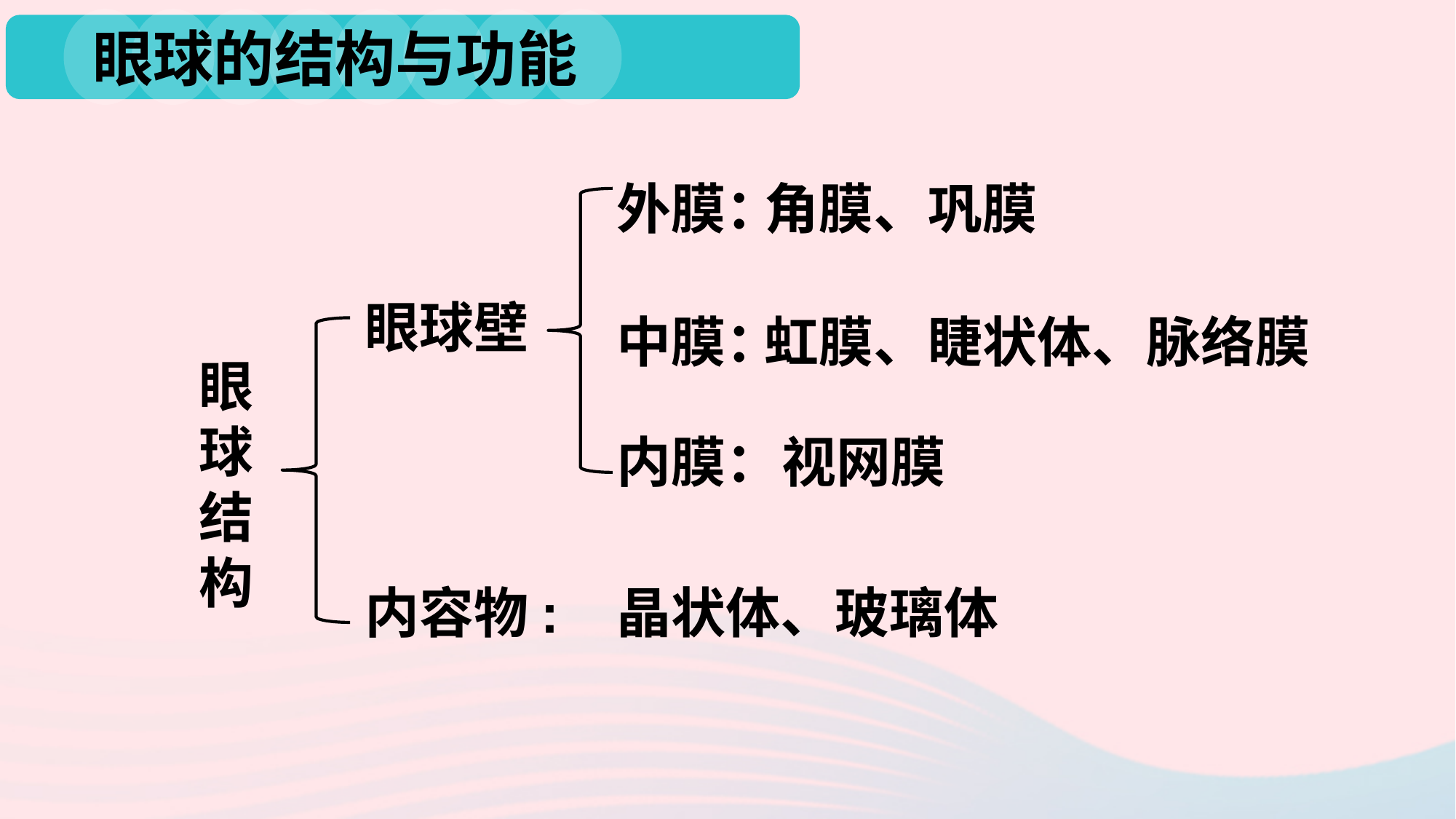

眼球的结构与功能

外膜：
角膜、巩膜

眼球壁
中膜：
虹膜、睫状体、脉络膜

眼球结构
内膜：
视网膜
晶状体、玻璃体
内容物: